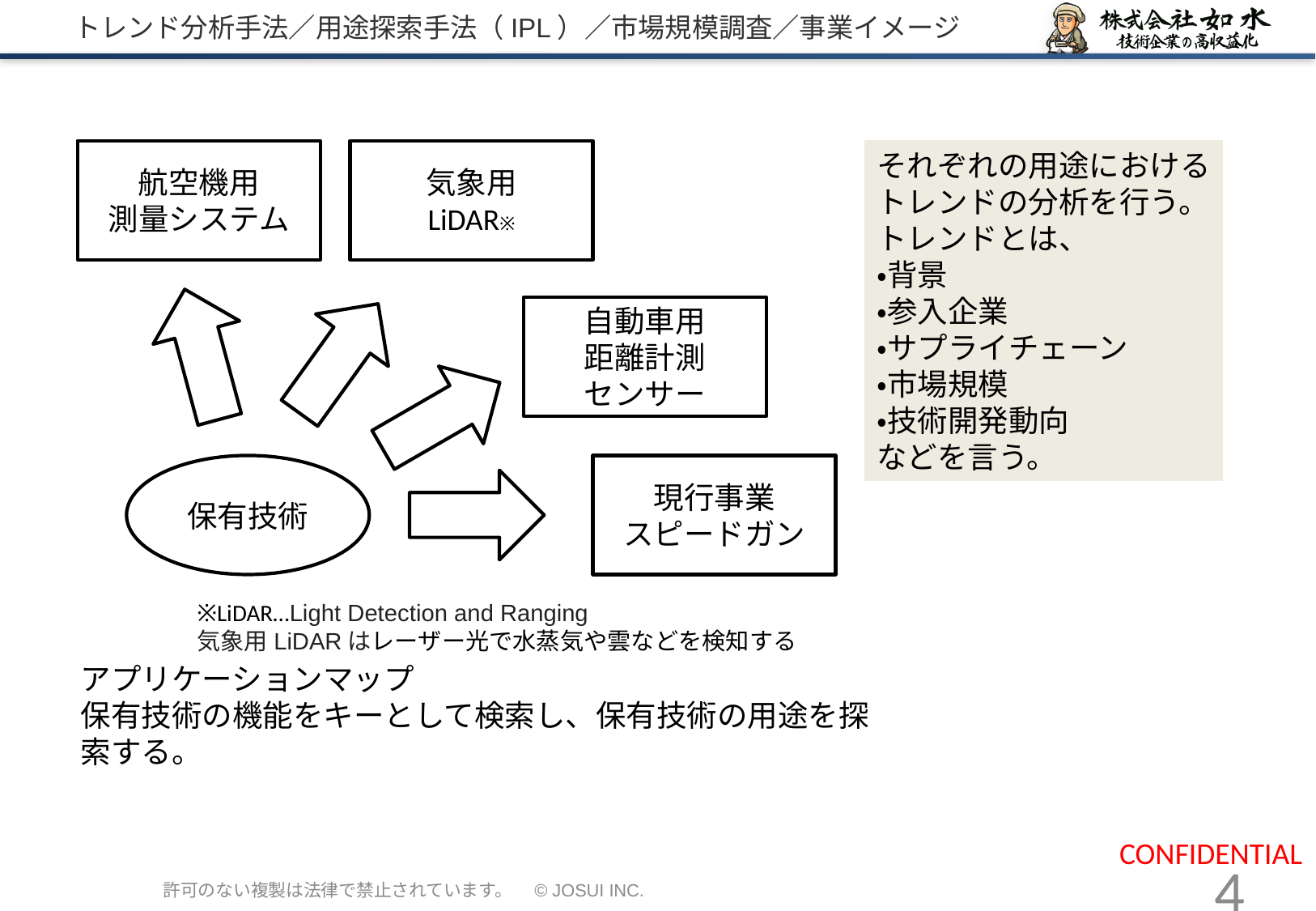

# トレンド分析手法／用途探索手法（IPL）／市場規模調査／事業イメージ
航空機用
測量システム
気象用
LiDAR※
それぞれの用途における
トレンドの分析を行う。
トレンドとは、
・背景
・参入企業
・サプライチェーン
・市場規模
・技術開発動向
などを言う。
自動車用
距離計測
センサー

保有技術
現行事業
スピードガン

※LiDAR…Light Detection and Ranging
気象用LiDARはレーザー光で水蒸気や雲などを検知する
アプリケーションマップ
保有技術の機能をキーとして検索し、保有技術の用途を探索する。
許可のない複製は法律で禁止されています。　© JOSUI INC.
4